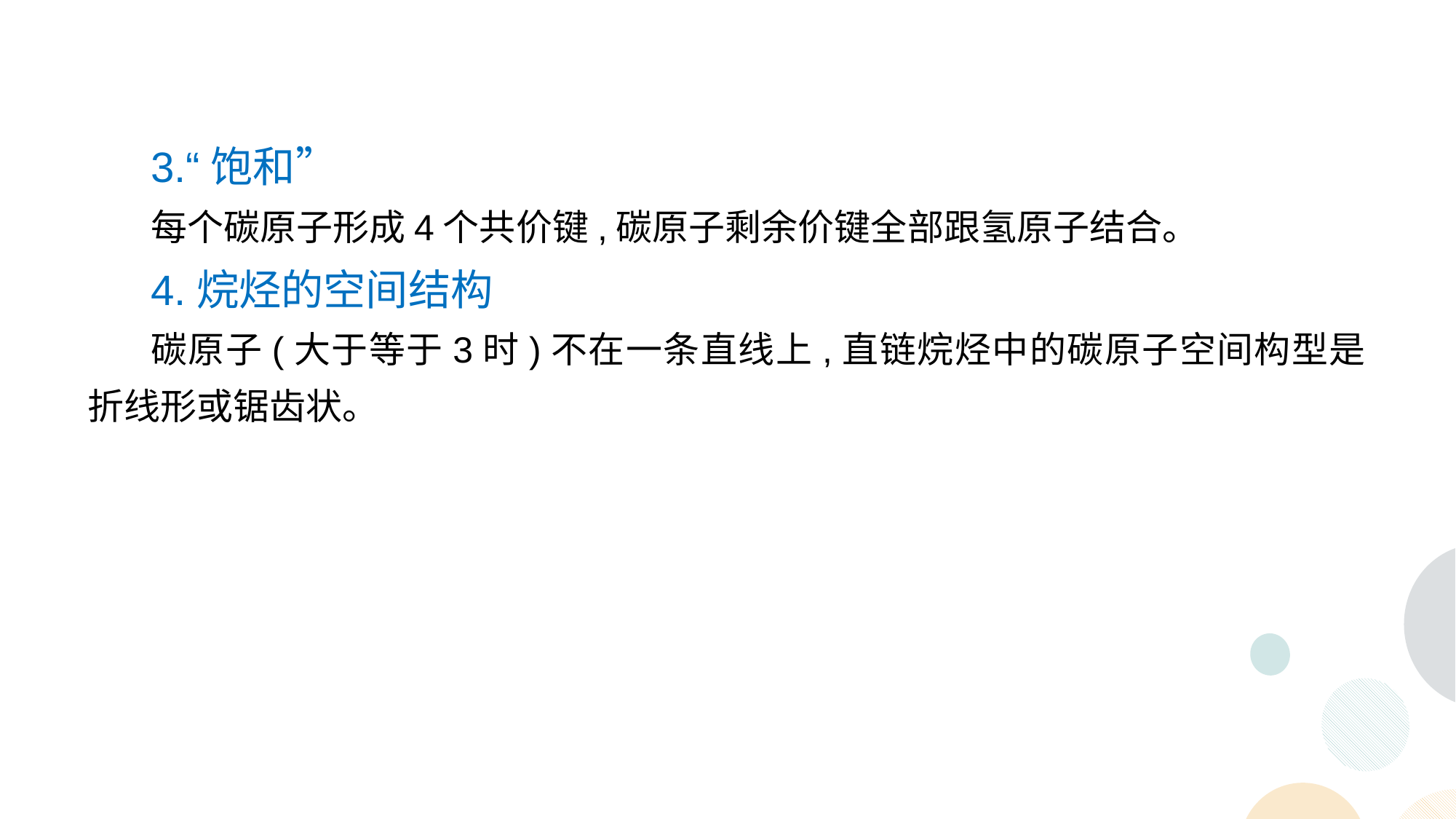

3.“饱和”
每个碳原子形成4个共价键,碳原子剩余价键全部跟氢原子结合。
4.烷烃的空间结构
碳原子(大于等于3时)不在一条直线上,直链烷烃中的碳原子空间构型是折线形或锯齿状。